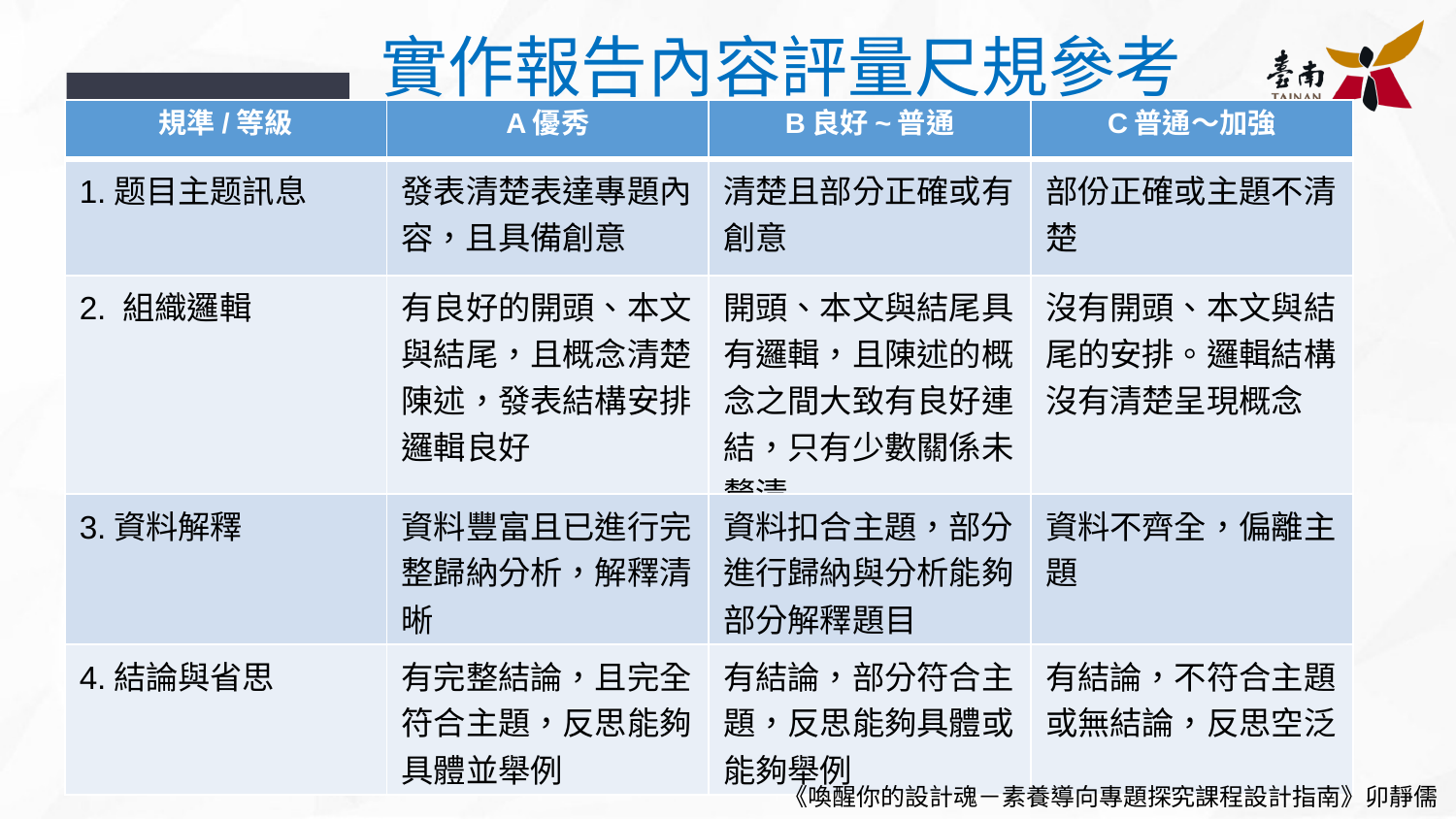

實作報告內容評量尺規參考
| 規準/等級 | A優秀 | B良好~普通 | C普通〜加強 |
| --- | --- | --- | --- |
| 1.题目主题訊息 | 發表清楚表達專題內容，且具備創意 | 清楚且部分正確或有創意 | 部份正確或主題不清楚 |
| 2. 組織邏輯 | 有良好的開頭、本文與結尾，且概念清楚陳述，發表結構安排邏輯良好 | 開頭、本文與結尾具有邏輯，且陳述的概念之間大致有良好連結，只有少數關係未釐清 | 沒有開頭、本文與結尾的安排。邏輯結構沒有清楚呈現概念 |
| 3.資料解釋 | 資料豐富且已進行完整歸納分析，解釋清晰 | 資料扣合主題，部分進行歸納與分析能夠部分解釋題目 | 資料不齊全，偏離主題 |
| 4.結論與省思 | 有完整結論，且完全符合主題，反思能夠具體並舉例 | 有結論，部分符合主題，反思能夠具體或能夠舉例 | 有結論，不符合主題或無結論，反思空泛 |
《喚醒你的設計魂－素養導向專題探究課程設計指南》卯靜儒